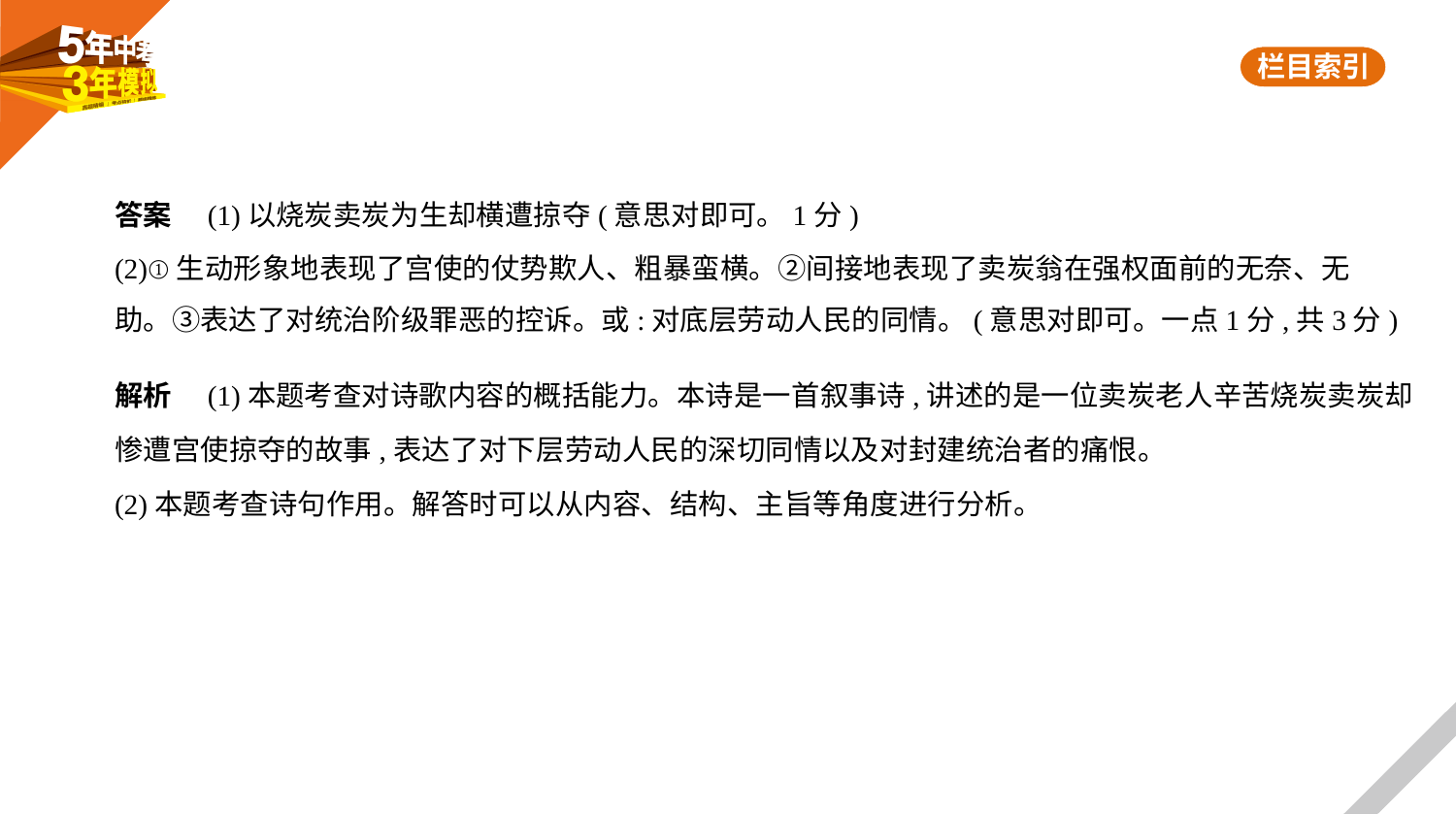

答案　(1)以烧炭卖炭为生却横遭掠夺(意思对即可。1分)
(2)①生动形象地表现了宫使的仗势欺人、粗暴蛮横。②间接地表现了卖炭翁在强权面前的无奈、无
助。③表达了对统治阶级罪恶的控诉。或:对底层劳动人民的同情。(意思对即可。一点1分,共3分)
解析　(1)本题考查对诗歌内容的概括能力。本诗是一首叙事诗,讲述的是一位卖炭老人辛苦烧炭卖炭却
惨遭宫使掠夺的故事,表达了对下层劳动人民的深切同情以及对封建统治者的痛恨。
(2)本题考查诗句作用。解答时可以从内容、结构、主旨等角度进行分析。